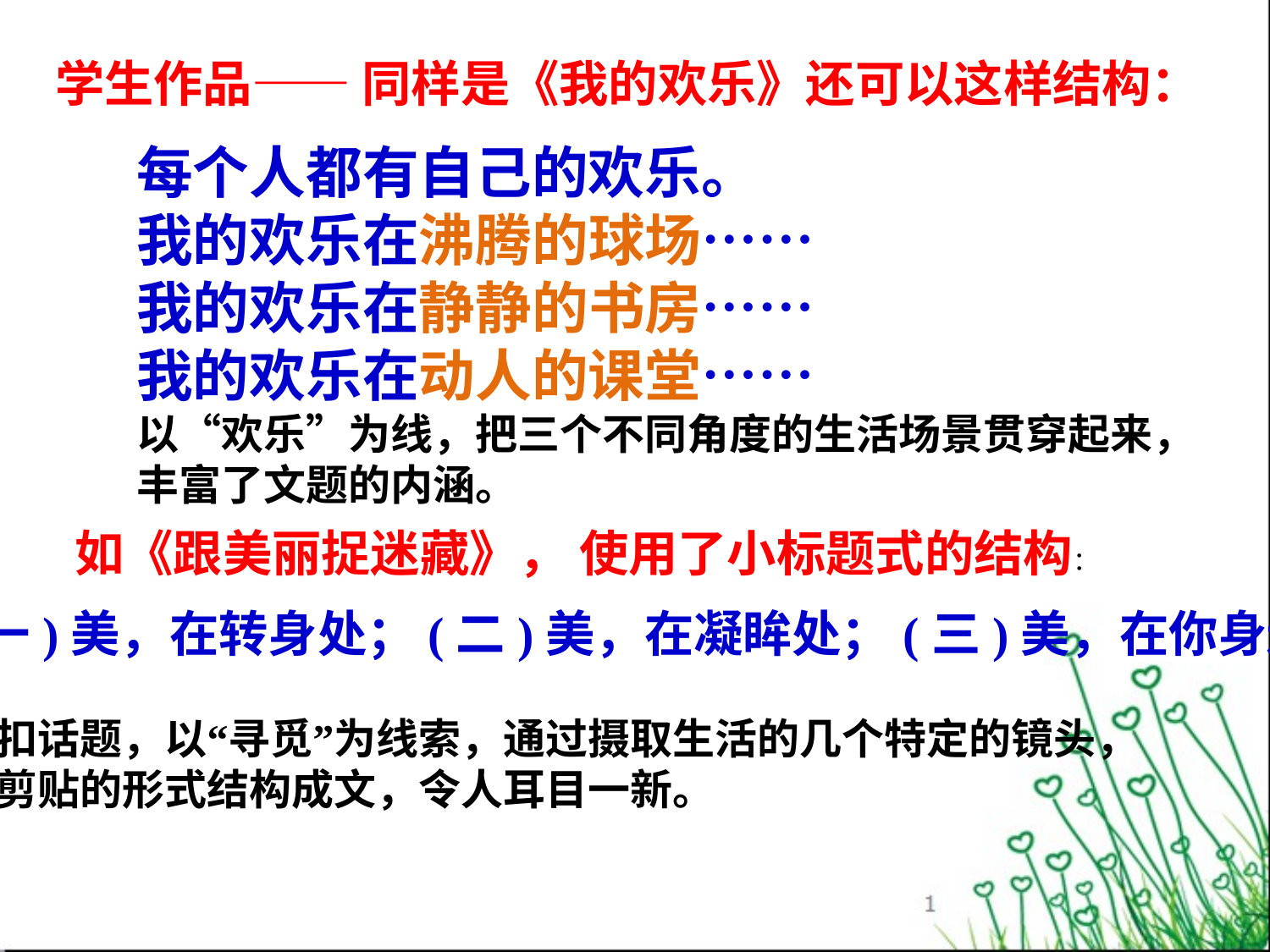

学生作品—— 同样是《我的欢乐》还可以这样结构：

每个人都有自己的欢乐。
我的欢乐在沸腾的球场……
我的欢乐在静静的书房……
我的欢乐在动人的课堂……
以“欢乐”为线，把三个不同角度的生活场景贯穿起来，丰富了文题的内涵。

如《跟美丽捉迷藏》， 使用了小标题式的结构：
(一)美，在转身处；(二)美，在凝眸处；(三)美，在你身边。

紧扣话题，以“寻觅”为线索，通过摄取生活的几个特定的镜头，
用剪贴的形式结构成文，令人耳目一新。